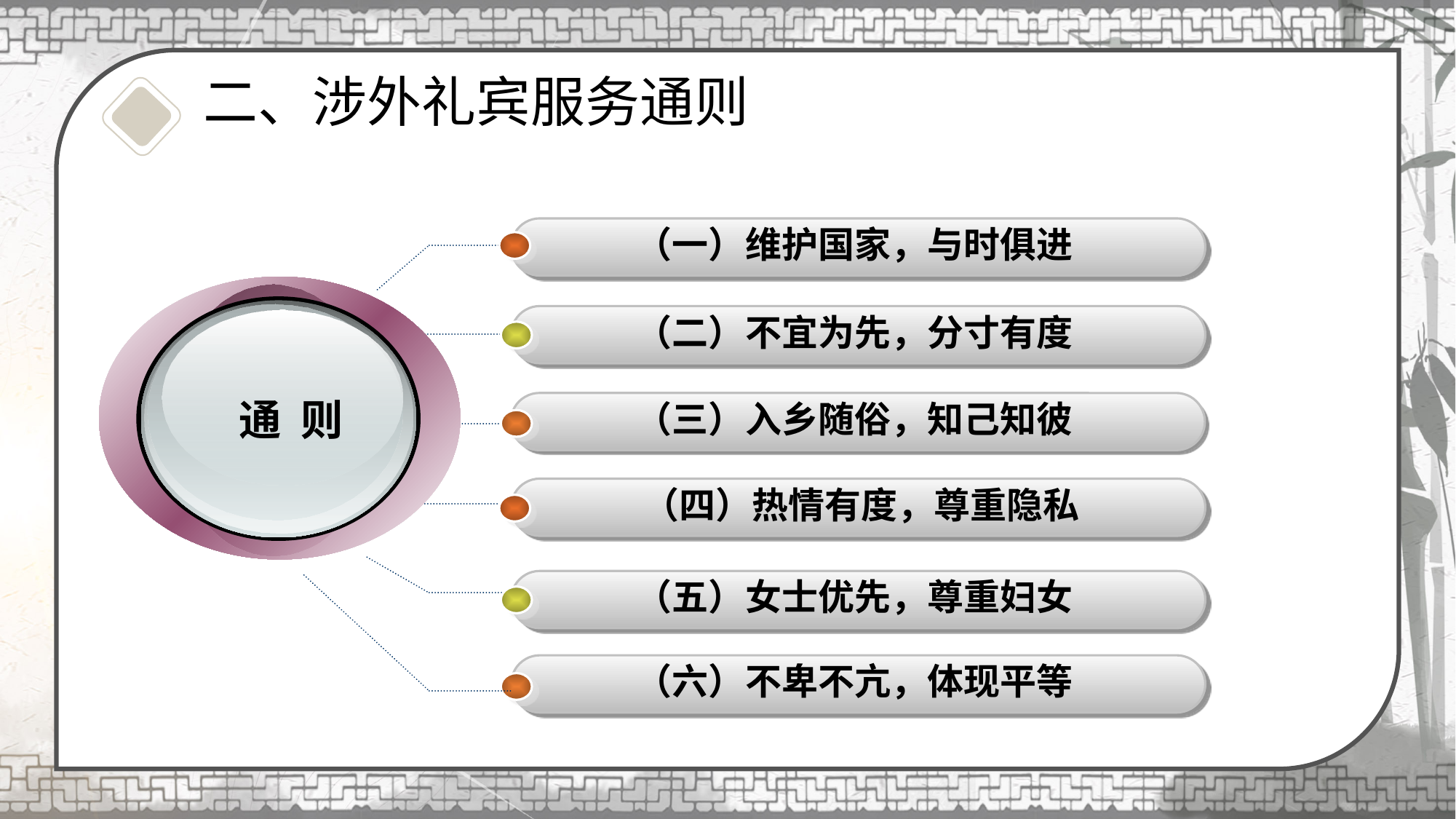

二、涉外礼宾服务通则
（一）维护国家，与时俱进

（二）不宜为先，分寸有度

通  则
（三）入乡随俗，知己知彼

（四）热情有度，尊重隐私

（五）女士优先，尊重妇女

（六）不卑不亢，体现平等